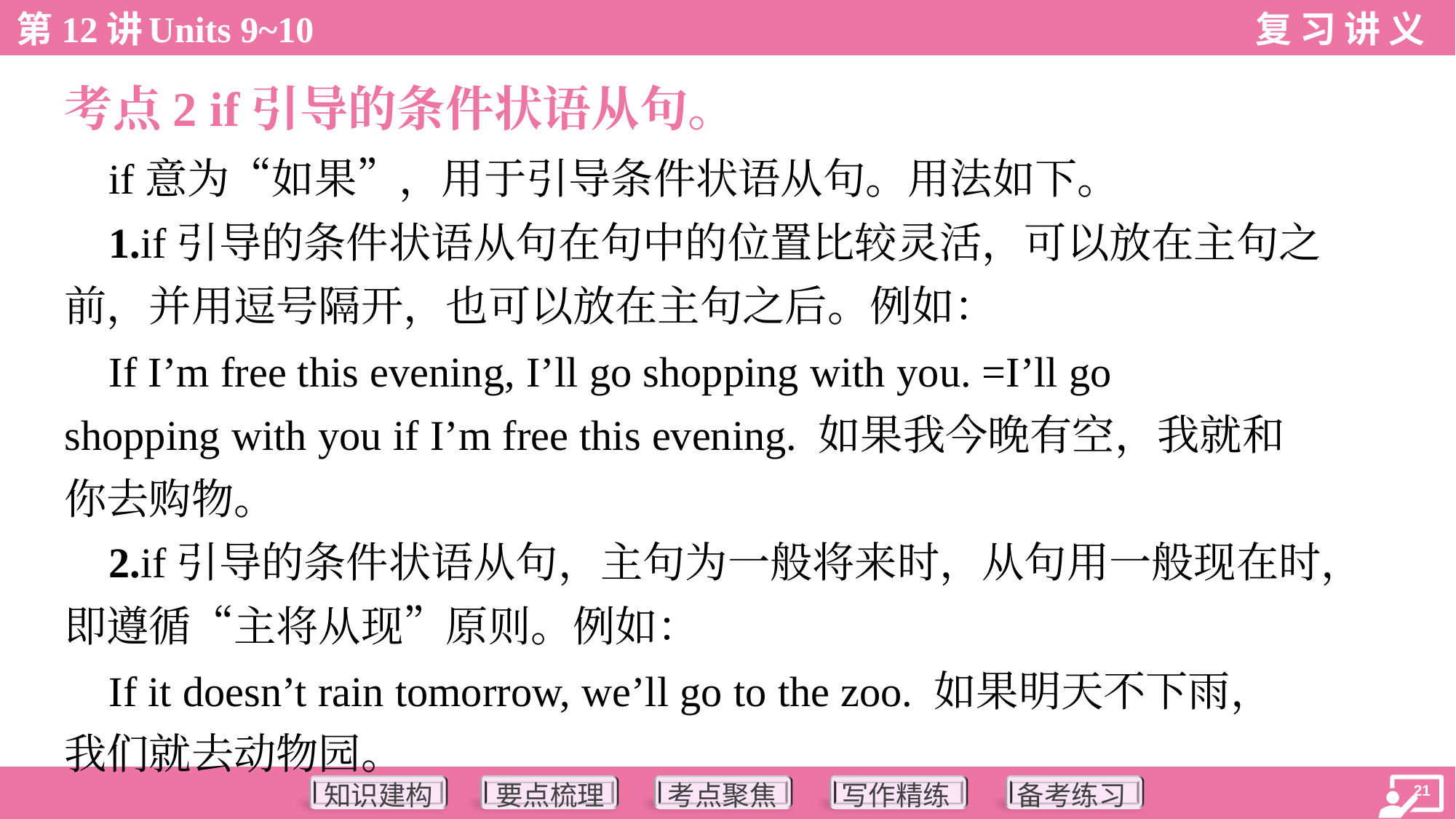

考点2 if引导的条件状语从句。
    if意为“如果”，用于引导条件状语从句。用法如下。
    1.if引导的条件状语从句在句中的位置比较灵活，可以放在主句之
前，并用逗号隔开，也可以放在主句之后。例如：
    If I’m free this evening, I’ll go shopping with you. =I’ll go
shopping with you if I’m free this evening. 如果我今晚有空，我就和
你去购物。
    2.if引导的条件状语从句，主句为一般将来时，从句用一般现在时，
即遵循“主将从现”原则。例如：
    If it doesn’t rain tomorrow, we’ll go to the zoo. 如果明天不下雨，
我们就去动物园。